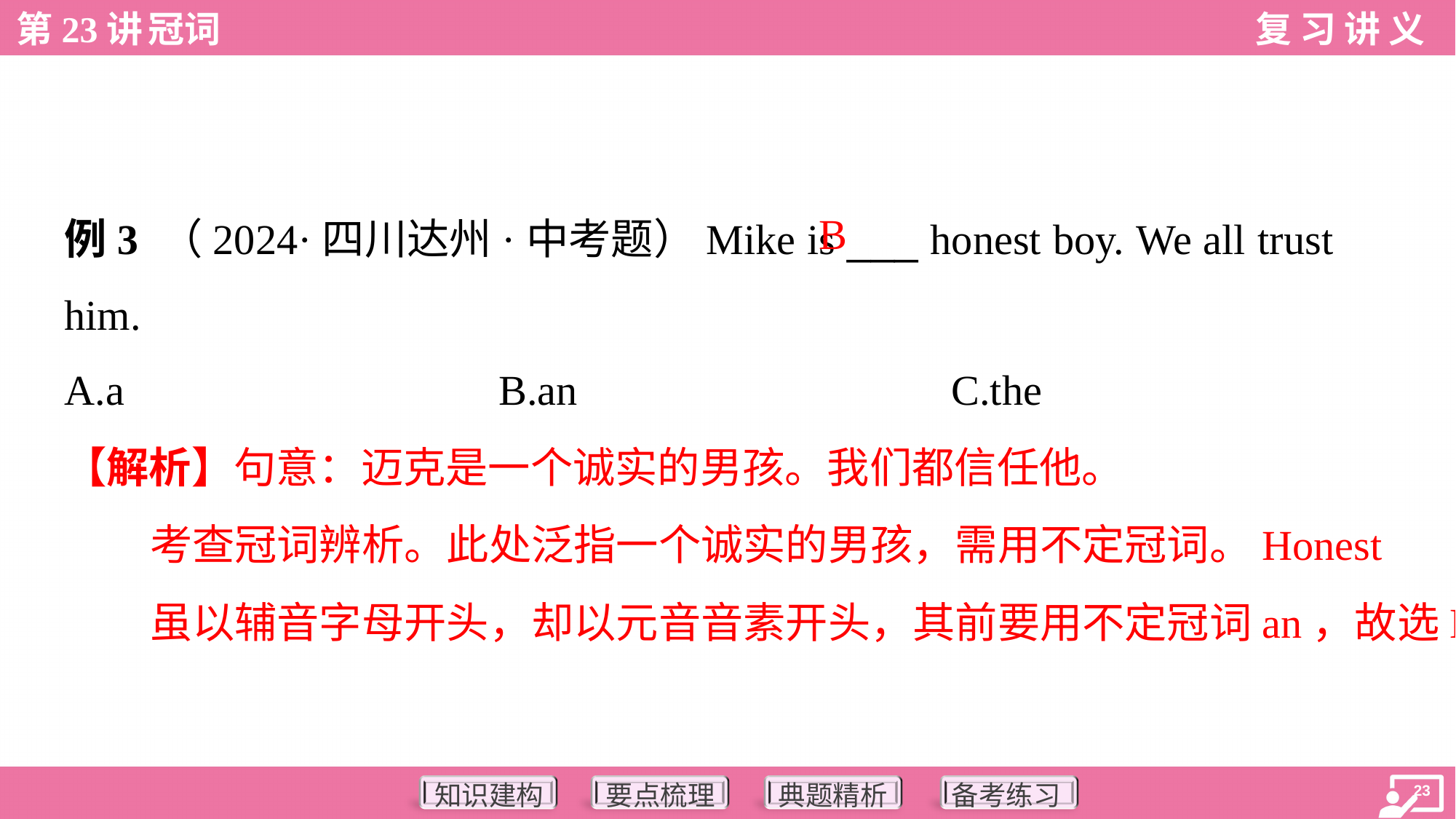

B
例3 （2024·四川达州·中考题）Mike is ___ honest boy. We all trust
him.
A.a	B.an	C.the
【解析】句意：迈克是一个诚实的男孩。我们都信任他。
考查冠词辨析。此处泛指一个诚实的男孩，需用不定冠词。Honest
虽以辅音字母开头，却以元音音素开头，其前要用不定冠词an，故选B。